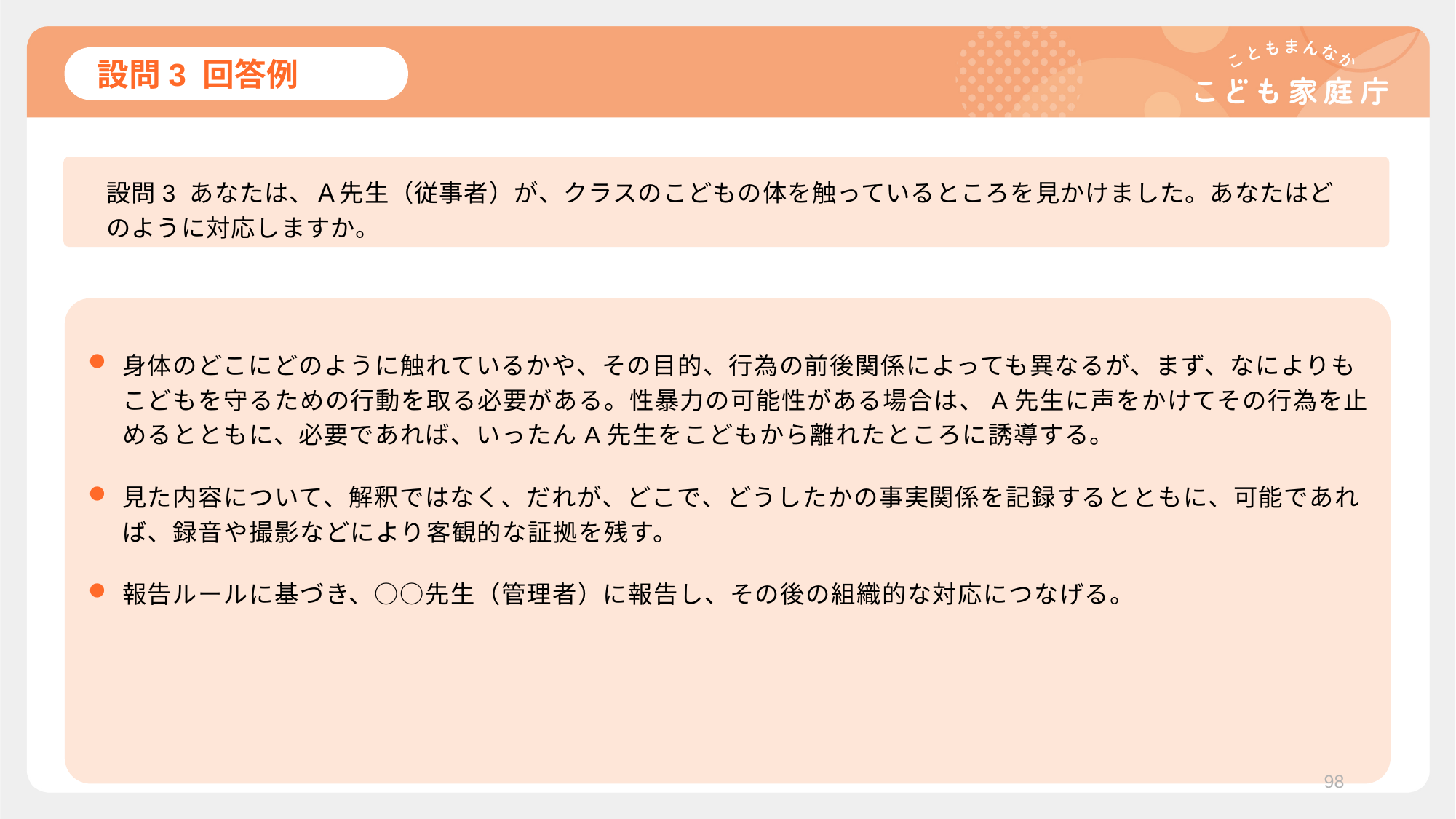

# 設問3 回答例

設問3 あなたは、Ａ先生（従事者）が、クラスのこどもの体を触っているところを見かけました。あなたはどのように対応しますか。

身体のどこにどのように触れているかや、その目的、行為の前後関係によっても異なるが、まず、なによりもこどもを守るための行動を取る必要がある。性暴力の可能性がある場合は、A先生に声をかけてその行為を止めるとともに、必要であれば、いったんA先生をこどもから離れたところに誘導する。
見た内容について、解釈ではなく、だれが、どこで、どうしたかの事実関係を記録するとともに、可能であれば、録音や撮影などにより客観的な証拠を残す。
報告ルールに基づき、○○先生（管理者）に報告し、その後の組織的な対応につなげる。
98